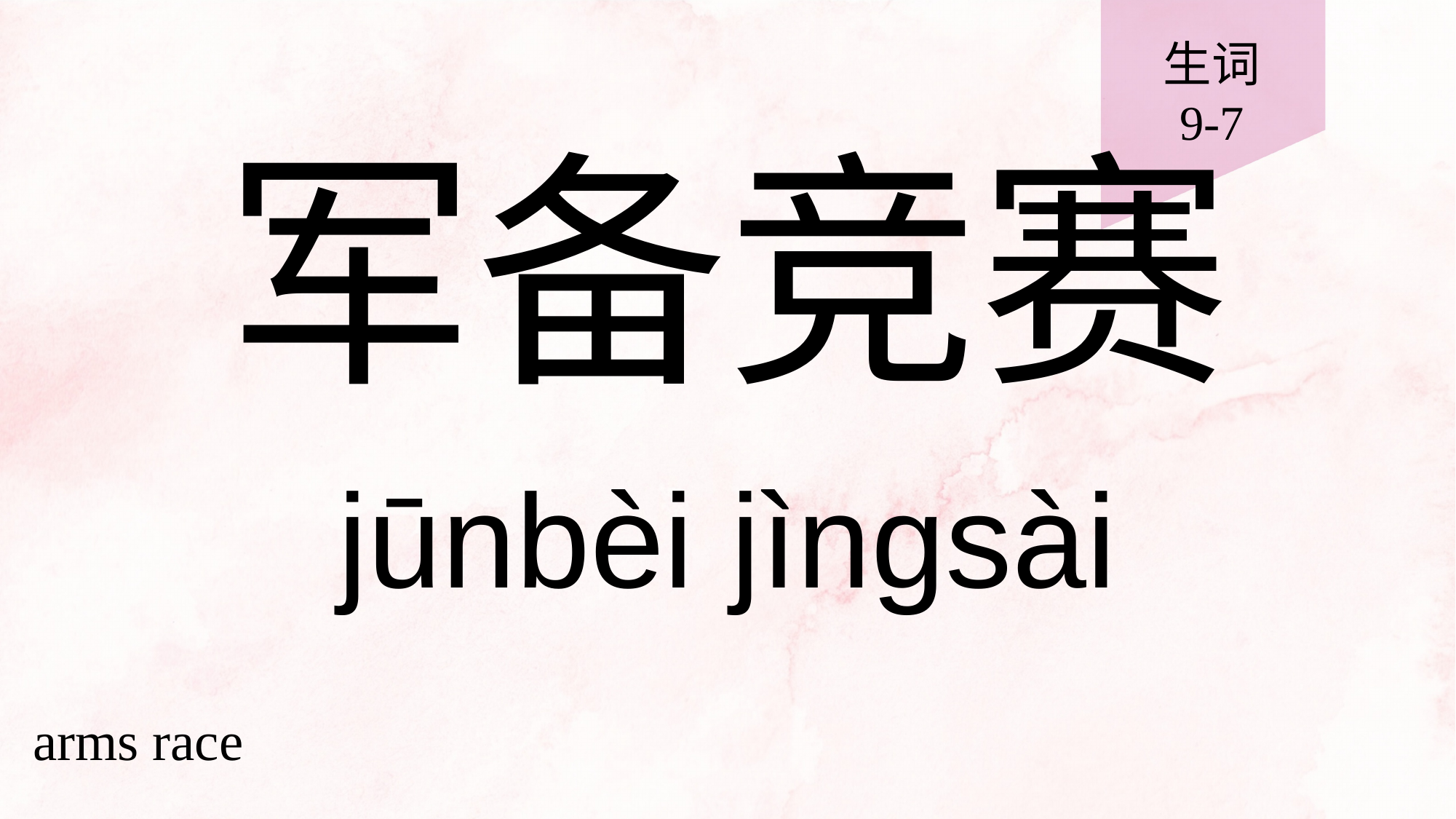

生词
9-7
# 军备竞赛
jūnbèi jìngsài
arms race